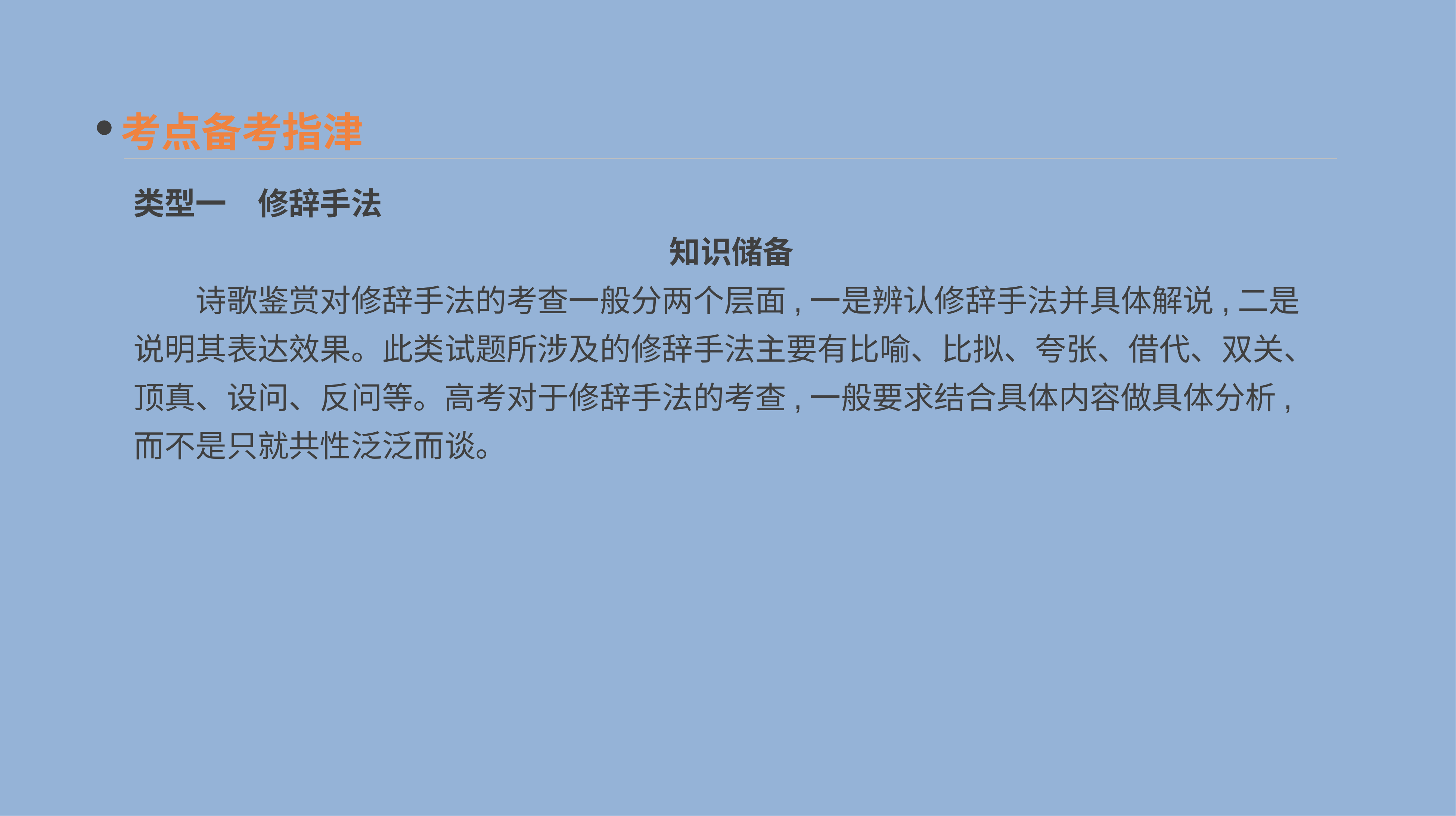

考点备考指津

类型一　修辞手法
　知识储备
　　诗歌鉴赏对修辞手法的考查一般分两个层面,一是辨认修辞手法并具体解说,二是说明其表达效果。此类试题所涉及的修辞手法主要有比喻、比拟、夸张、借代、双关、顶真、设问、反问等。高考对于修辞手法的考查,一般要求结合具体内容做具体分析,而不是只就共性泛泛而谈。